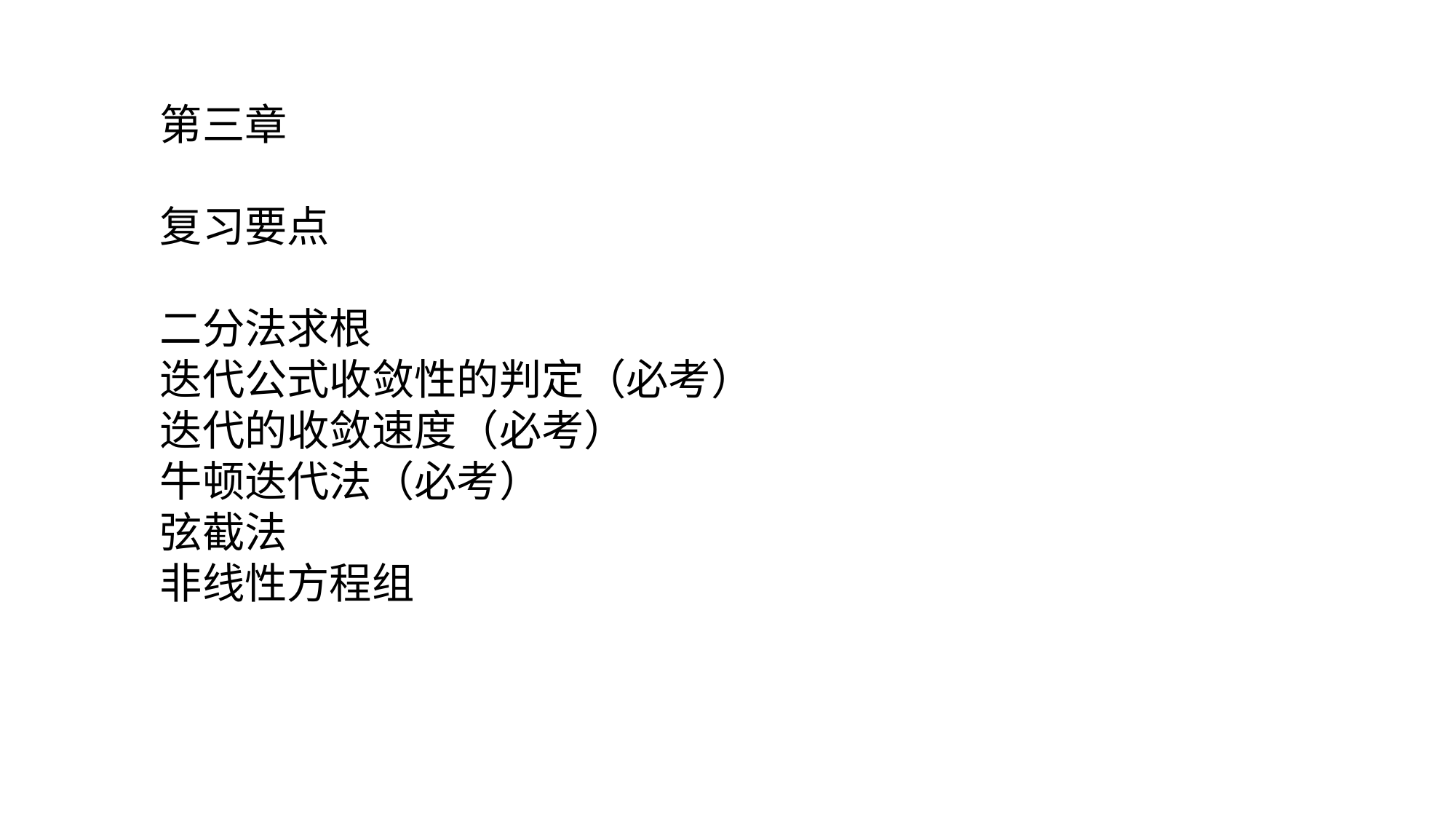

第三章

复习要点

二分法求根
迭代公式收敛性的判定（必考）
迭代的收敛速度（必考）
牛顿迭代法（必考）
弦截法
非线性方程组